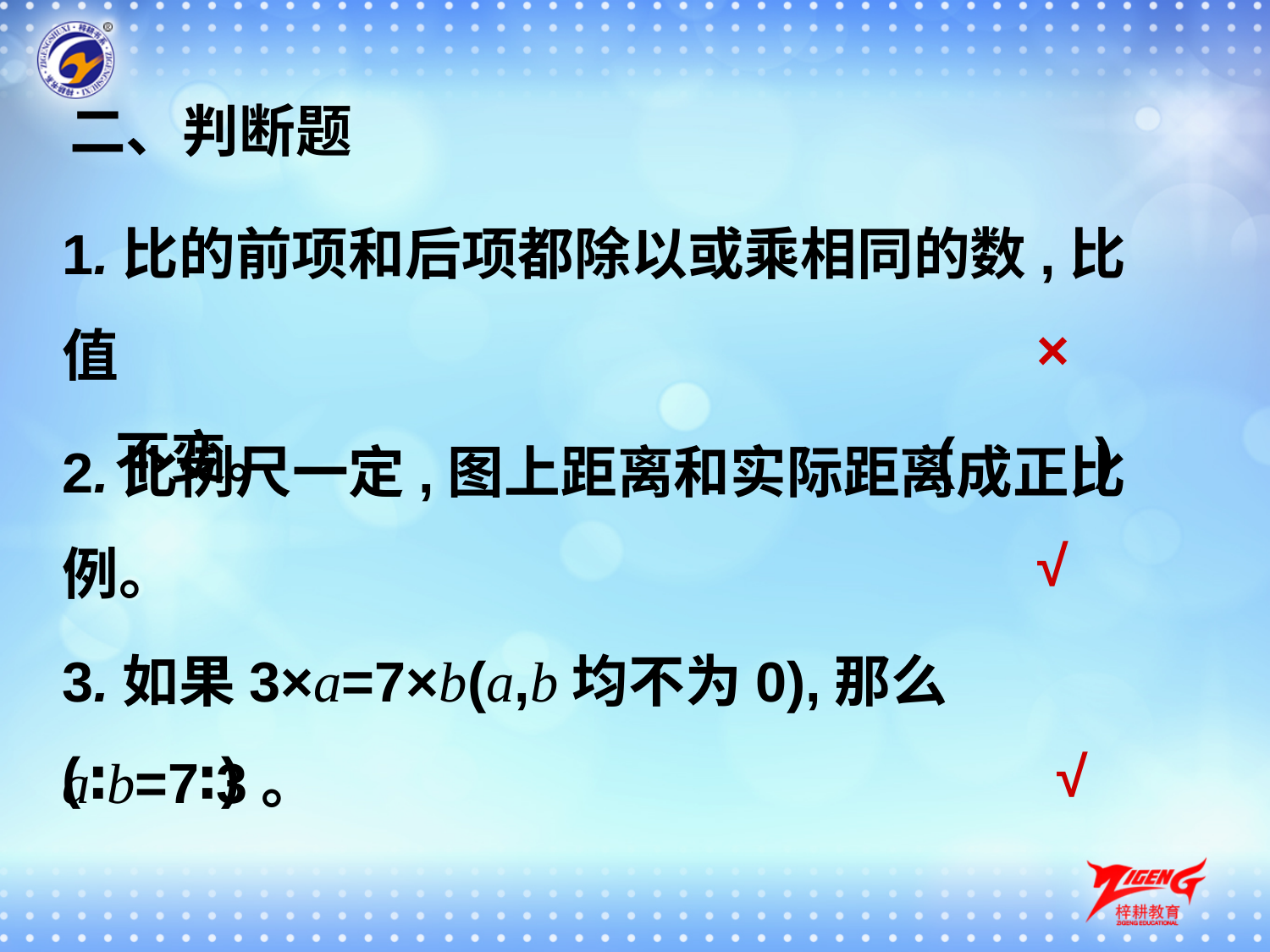

二、判断题
1.比的前项和后项都除以或乘相同的数,比值
   不变。 	                                               (　　)
×
2.比例尺一定,图上距离和实际距离成正比例。
                                                                 (　　)
√
3.如果3×a=7×b(a,b均不为0),那么a∶b=7∶3。
                                                                  (　　)
√